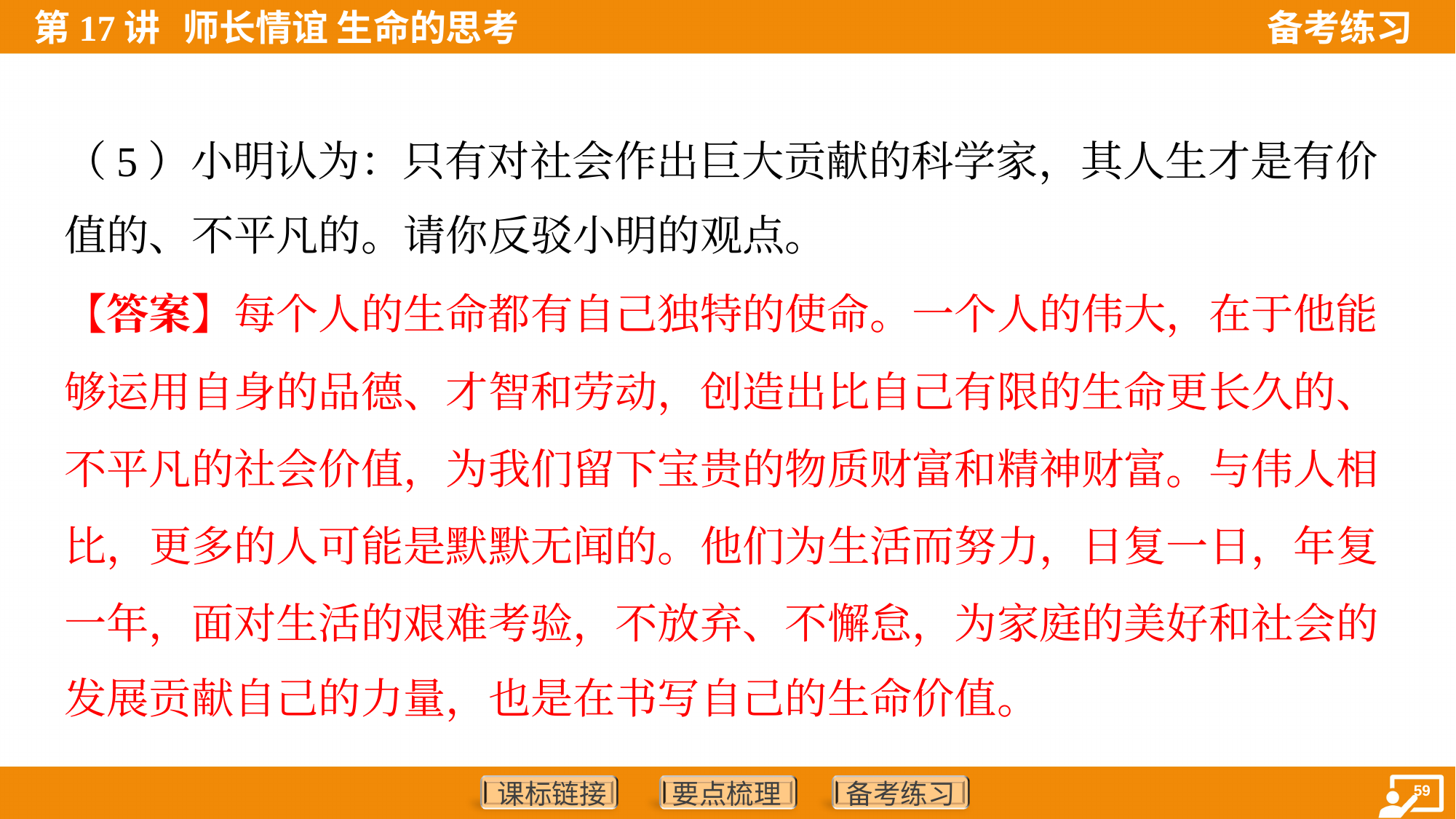

（5）小明认为：只有对社会作出巨大贡献的科学家，其人生才是有价
值的、不平凡的。请你反驳小明的观点。
【答案】每个人的生命都有自己独特的使命。一个人的伟大，在于他能
够运用自身的品德、才智和劳动，创造出比自己有限的生命更长久的、
不平凡的社会价值，为我们留下宝贵的物质财富和精神财富。与伟人相
比，更多的人可能是默默无闻的。他们为生活而努力，日复一日，年复
一年，面对生活的艰难考验，不放弃、不懈怠，为家庭的美好和社会的
发展贡献自己的力量，也是在书写自己的生命价值。